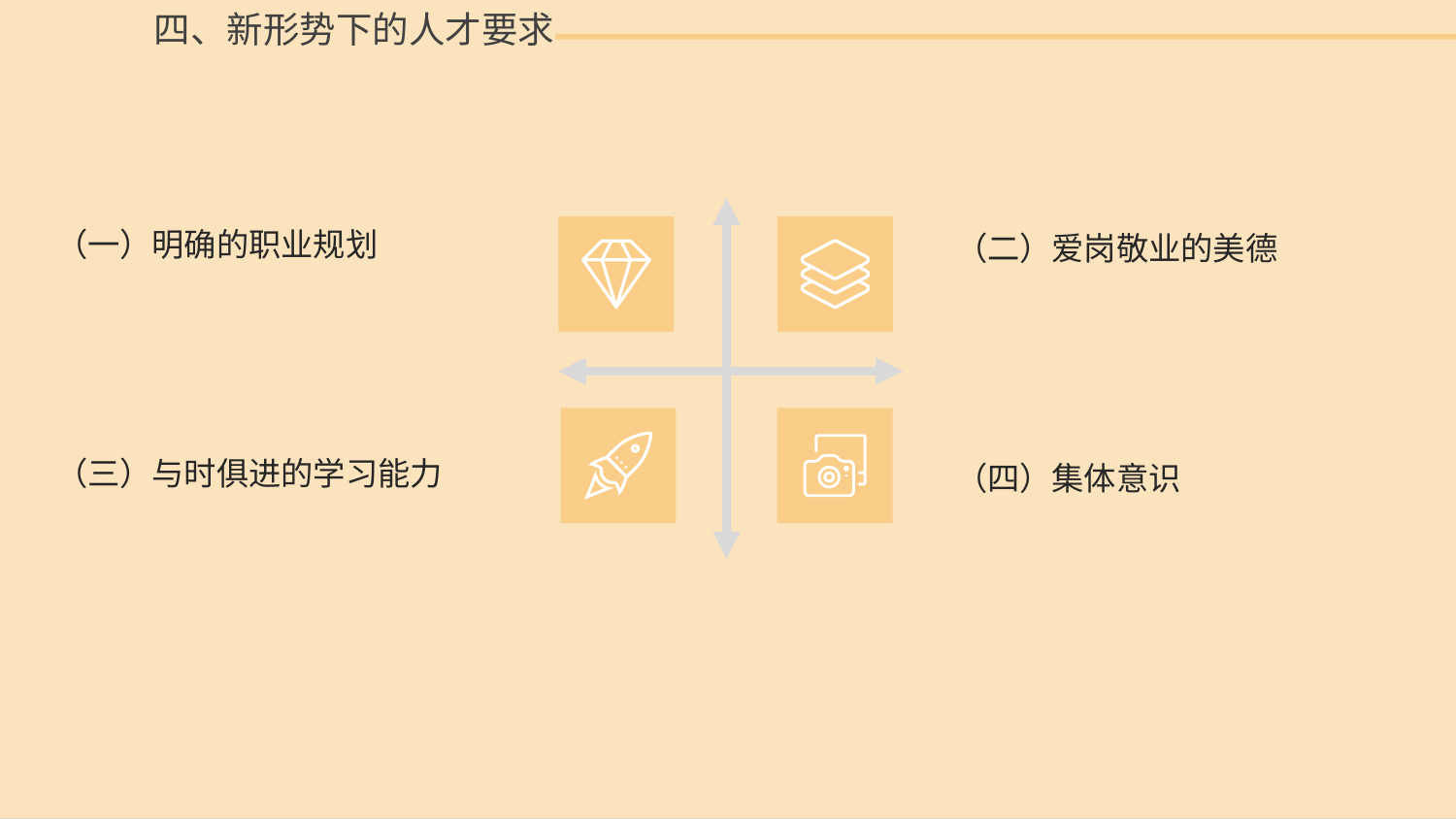

四、新形势下的人才要求

（一）明确的职业规划
（二）爱岗敬业的美德

（三）与时俱进的学习能力

（四）集体意识